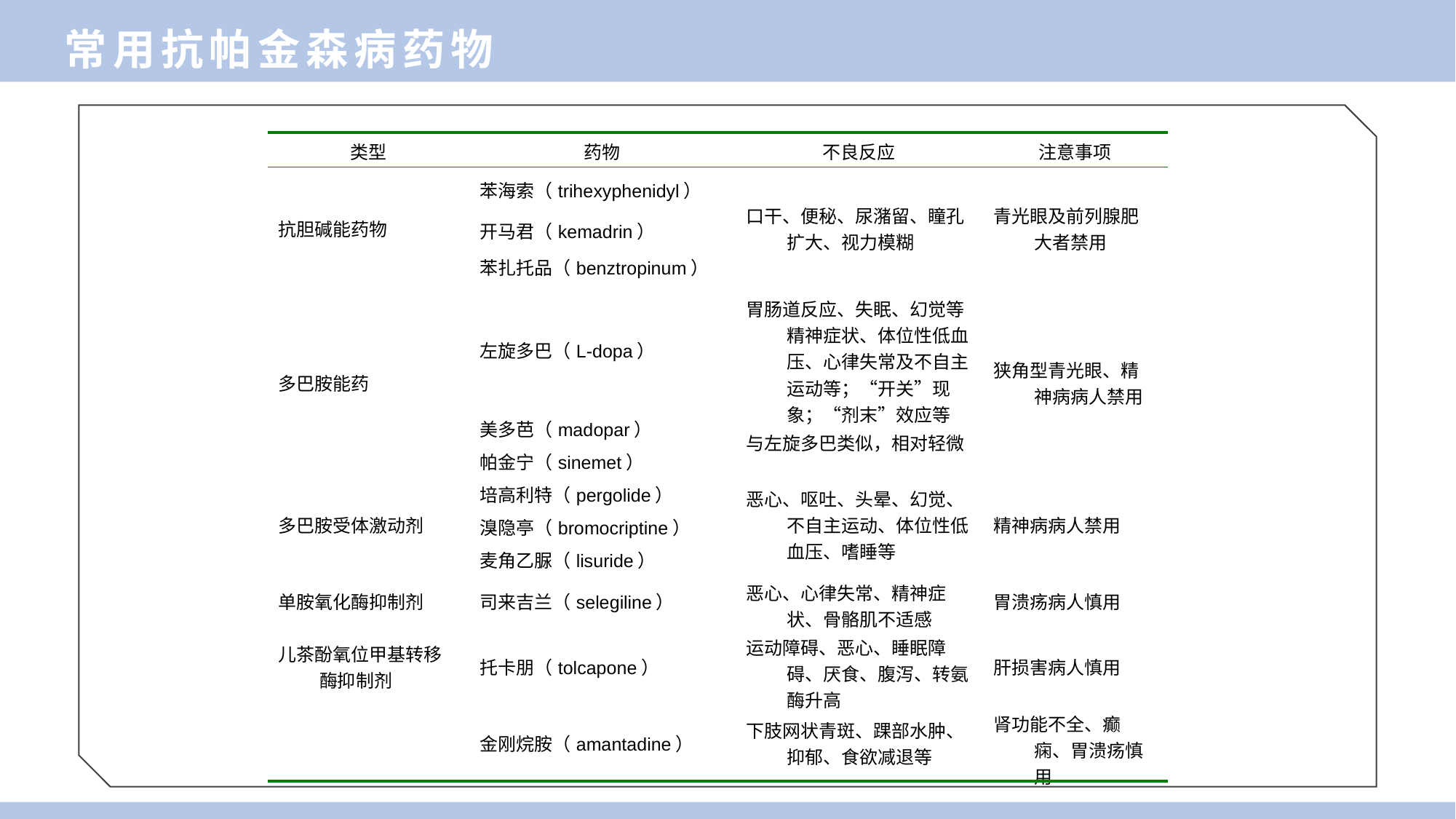

常用抗帕金森病药物

| 类型 | 药物 | 不良反应 | 注意事项 |
| --- | --- | --- | --- |
| 抗胆碱能药物 | 苯海索（trihexyphenidyl） | 口干、便秘、尿潴留、瞳孔扩大、视力模糊 | 青光眼及前列腺肥大者禁用 |
|  | 开马君（kemadrin） |  |  |
|  | 苯扎托品（benztropinum） |  |  |
| 多巴胺能药 | 左旋多巴（L-dopa） | 胃肠道反应、失眠、幻觉等精神症状、体位性低血压、心律失常及不自主运动等；“开关”现象；“剂末”效应等 | 狭角型青光眼、精神病病人禁用 |
|  | 美多芭（madopar） | 与左旋多巴类似，相对轻微 |  |
|  | 帕金宁（sinemet） |  |  |
| 多巴胺受体激动剂 | 培高利特（pergolide） | 恶心、呕吐、头晕、幻觉、不自主运动、体位性低血压、嗜睡等 | 精神病病人禁用 |
|  | 溴隐亭（bromocriptine） |  |  |
|  | 麦角乙脲（lisuride） |  |  |
| 单胺氧化酶抑制剂 | 司来吉兰（selegiline） | 恶心、心律失常、精神症状、骨骼肌不适感 | 胃溃疡病人慎用 |
| 儿茶酚氧位甲基转移酶抑制剂 | 托卡朋（tolcapone） | 运动障碍、恶心、睡眠障碍、厌食、腹泻、转氨酶升高 | 肝损害病人慎用 |
|  | 金刚烷胺（amantadine） | 下肢网状青斑、踝部水肿、抑郁、食欲减退等 | 肾功能不全、癫痫、胃溃疡慎用 |